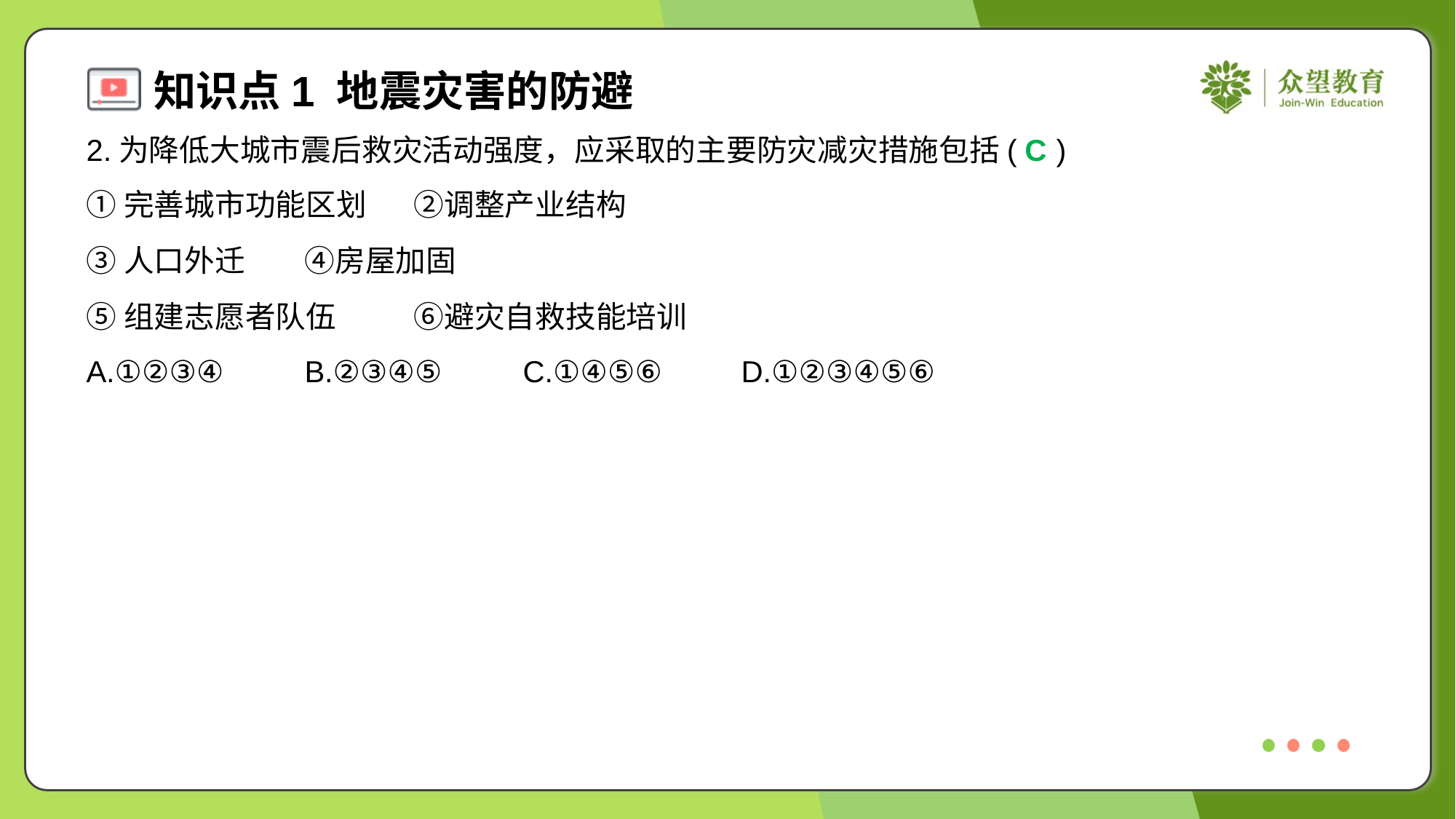

2.为降低大城市震后救灾活动强度，应采取的主要防灾减灾措施包括(     )
C
①完善城市功能区划	②调整产业结构
③人口外迁	④房屋加固
⑤组建志愿者队伍	⑥避灾自救技能培训
A.①②③④	B.②③④⑤	C.①④⑤⑥	D.①②③④⑤⑥